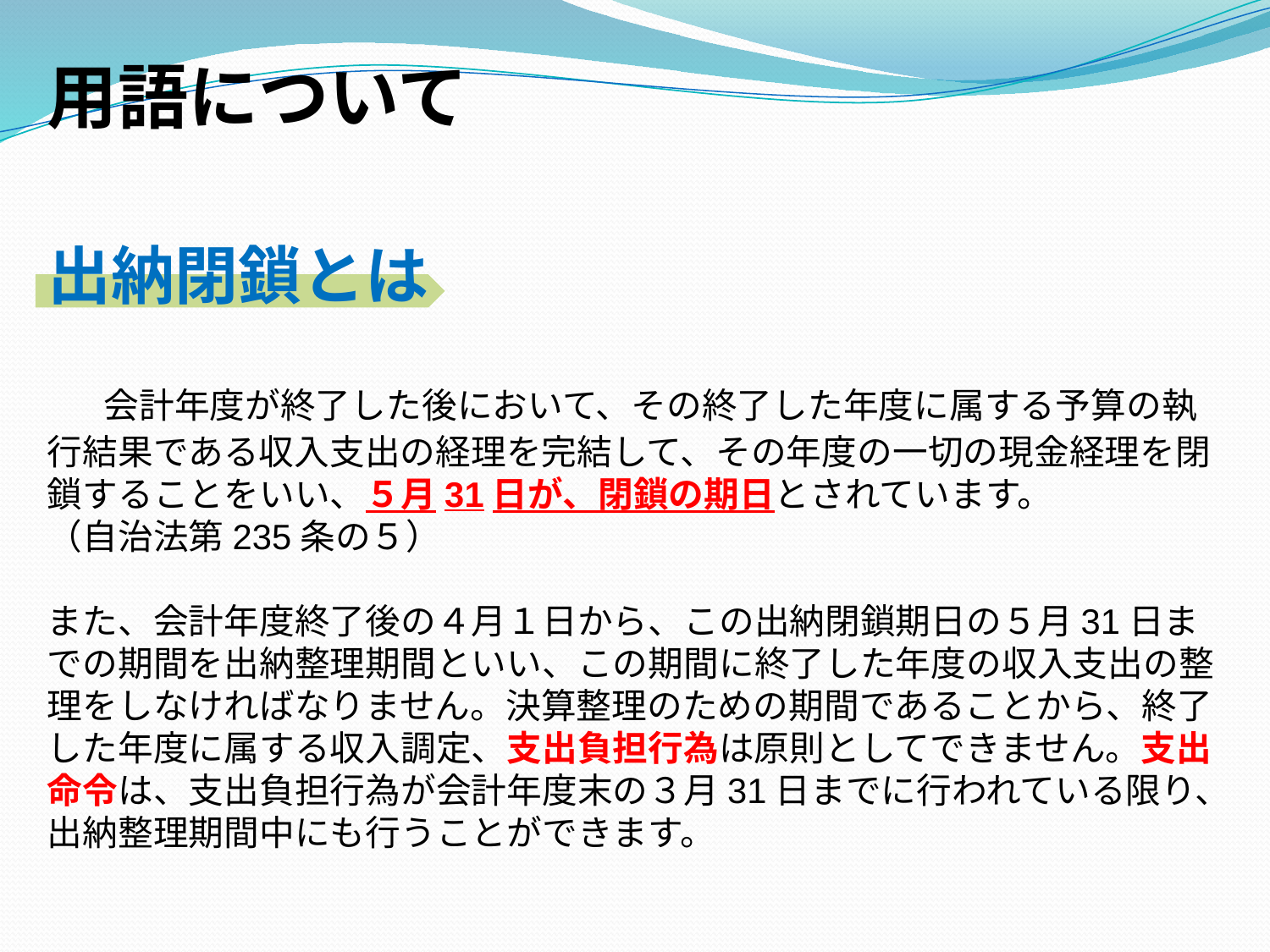

用語について
出納閉鎖とは

　会計年度が終了した後において、その終了した年度に属する予算の執行結果である収入支出の経理を完結して、その年度の一切の現金経理を閉鎖することをいい、５月31日が、閉鎖の期日とされています。
（自治法第235条の５）

また、会計年度終了後の４月１日から、この出納閉鎖期日の５月31日までの期間を出納整理期間といい、この期間に終了した年度の収入支出の整理をしなければなりません。決算整理のための期間であることから、終了した年度に属する収入調定、支出負担行為は原則としてできません。支出命令は、支出負担行為が会計年度末の３月31日までに行われている限り、出納整理期間中にも行うことができます。